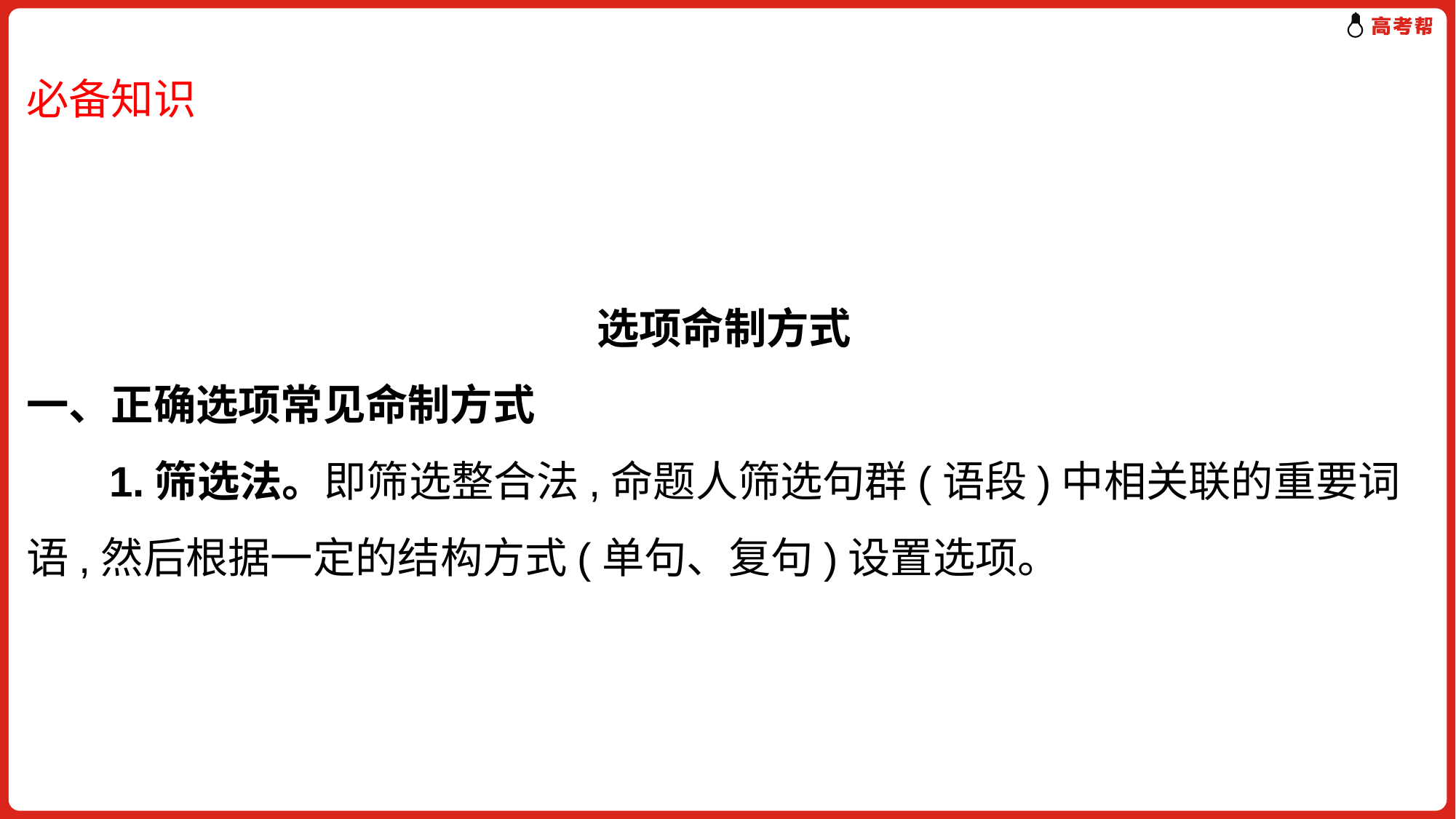

必备知识

选项命制方式
一、正确选项常见命制方式
       1.筛选法。即筛选整合法,命题人筛选句群(语段)中相关联的重要词语,然后根据一定的结构方式(单句、复句)设置选项。